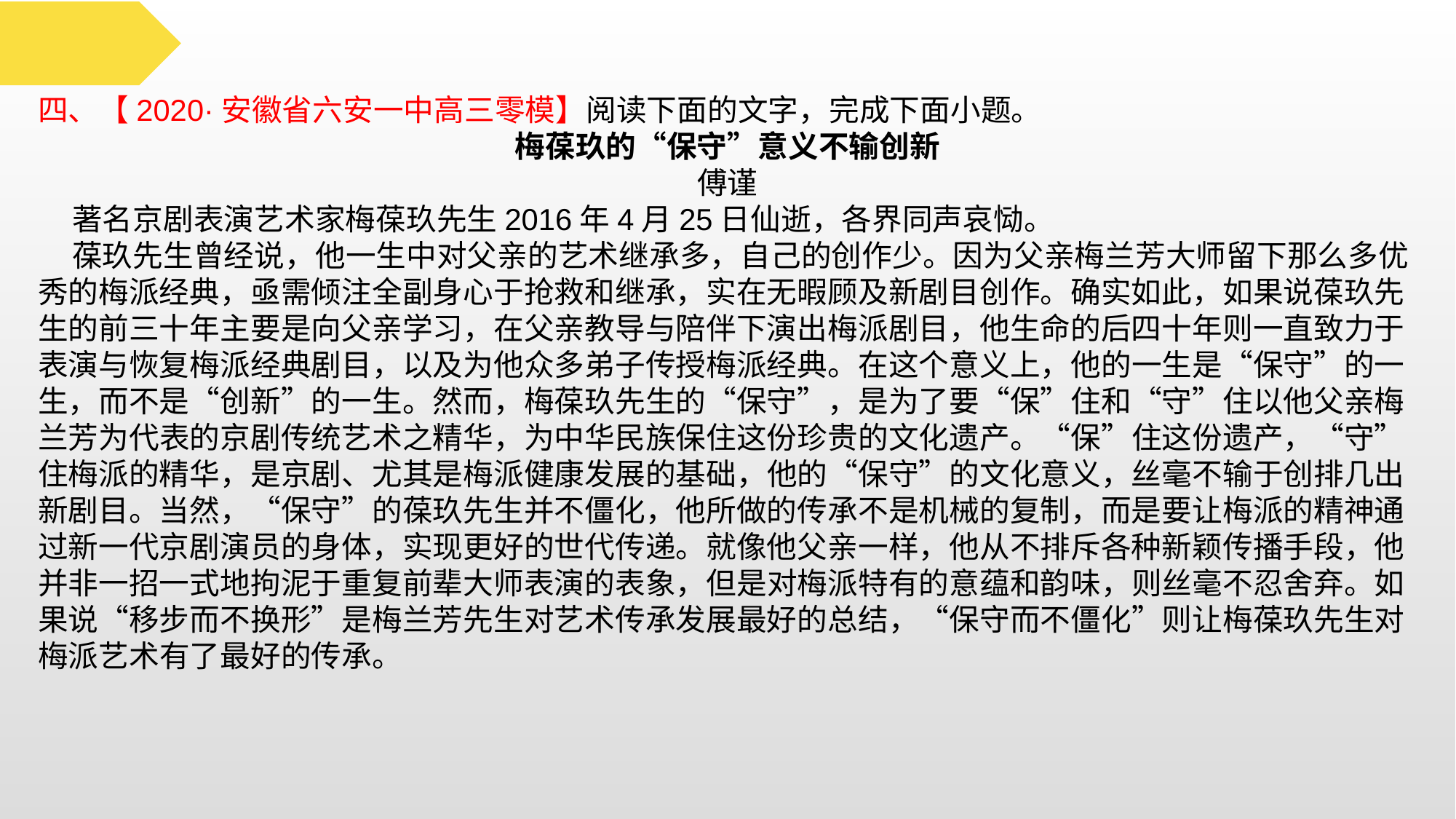

四、【2020·安徽省六安一中高三零模】阅读下面的文字，完成下面小题。
梅葆玖的“保守”意义不输创新
傅谨
    著名京剧表演艺术家梅葆玖先生2016年4月25日仙逝，各界同声哀恸。
    葆玖先生曾经说，他一生中对父亲的艺术继承多，自己的创作少。因为父亲梅兰芳大师留下那么多优秀的梅派经典，亟需倾注全副身心于抢救和继承，实在无暇顾及新剧目创作。确实如此，如果说葆玖先生的前三十年主要是向父亲学习，在父亲教导与陪伴下演出梅派剧目，他生命的后四十年则一直致力于表演与恢复梅派经典剧目，以及为他众多弟子传授梅派经典。在这个意义上，他的一生是“保守”的一生，而不是“创新”的一生。然而，梅葆玖先生的“保守”，是为了要“保”住和“守”住以他父亲梅兰芳为代表的京剧传统艺术之精华，为中华民族保住这份珍贵的文化遗产。“保”住这份遗产，“守”住梅派的精华，是京剧、尤其是梅派健康发展的基础，他的“保守”的文化意义，丝毫不输于创排几出新剧目。当然，“保守”的葆玖先生并不僵化，他所做的传承不是机械的复制，而是要让梅派的精神通过新一代京剧演员的身体，实现更好的世代传递。就像他父亲一样，他从不排斥各种新颖传播手段，他并非一招一式地拘泥于重复前辈大师表演的表象，但是对梅派特有的意蕴和韵味，则丝毫不忍舍弃。如果说“移步而不换形”是梅兰芳先生对艺术传承发展最好的总结，“保守而不僵化”则让梅葆玖先生对梅派艺术有了最好的传承。